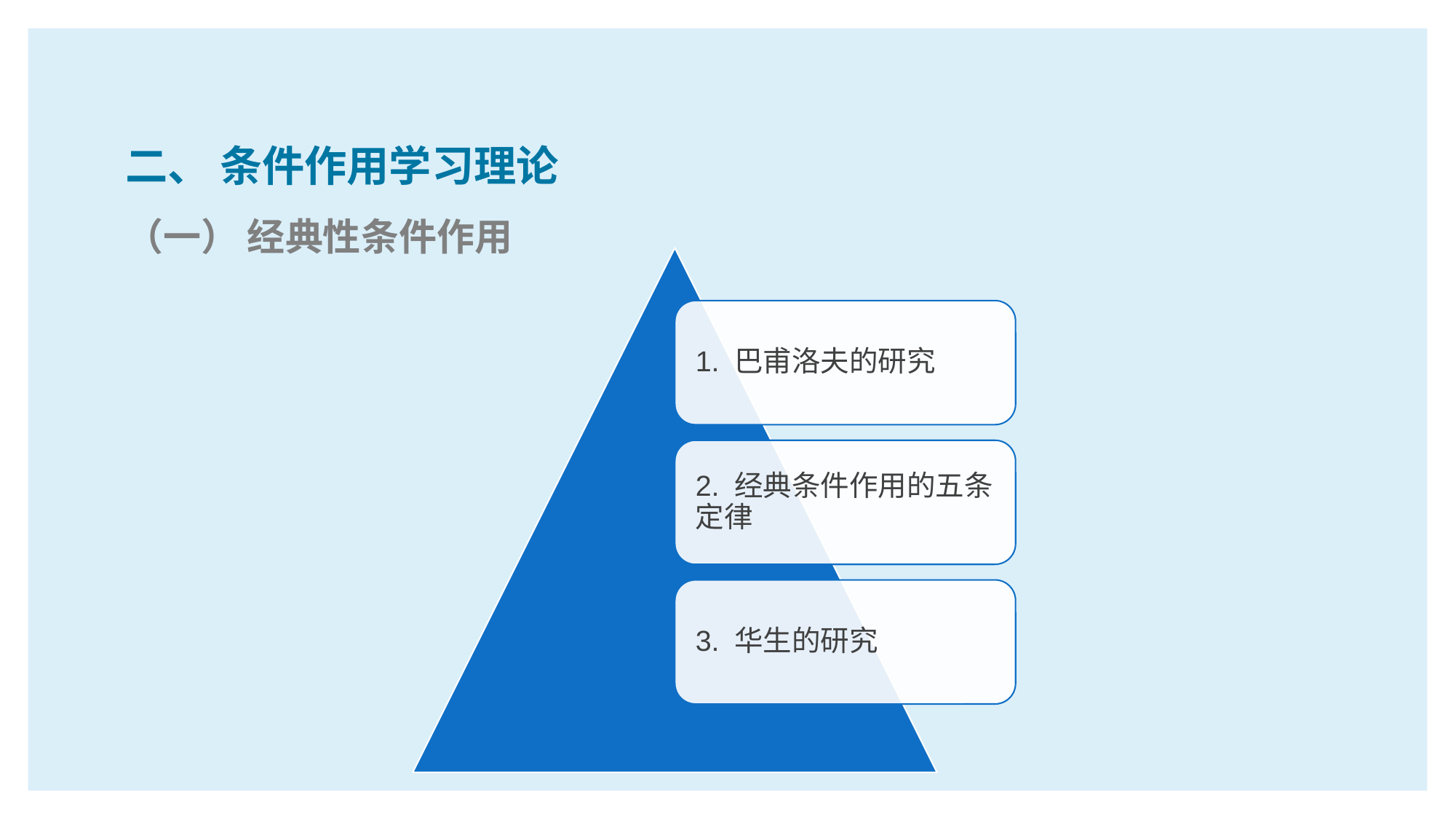

二、 条件作用学习理论
（一） 经典性条件作用

1. 巴甫洛夫的研究
2. 经典条件作用的五条定律
3. 华生的研究